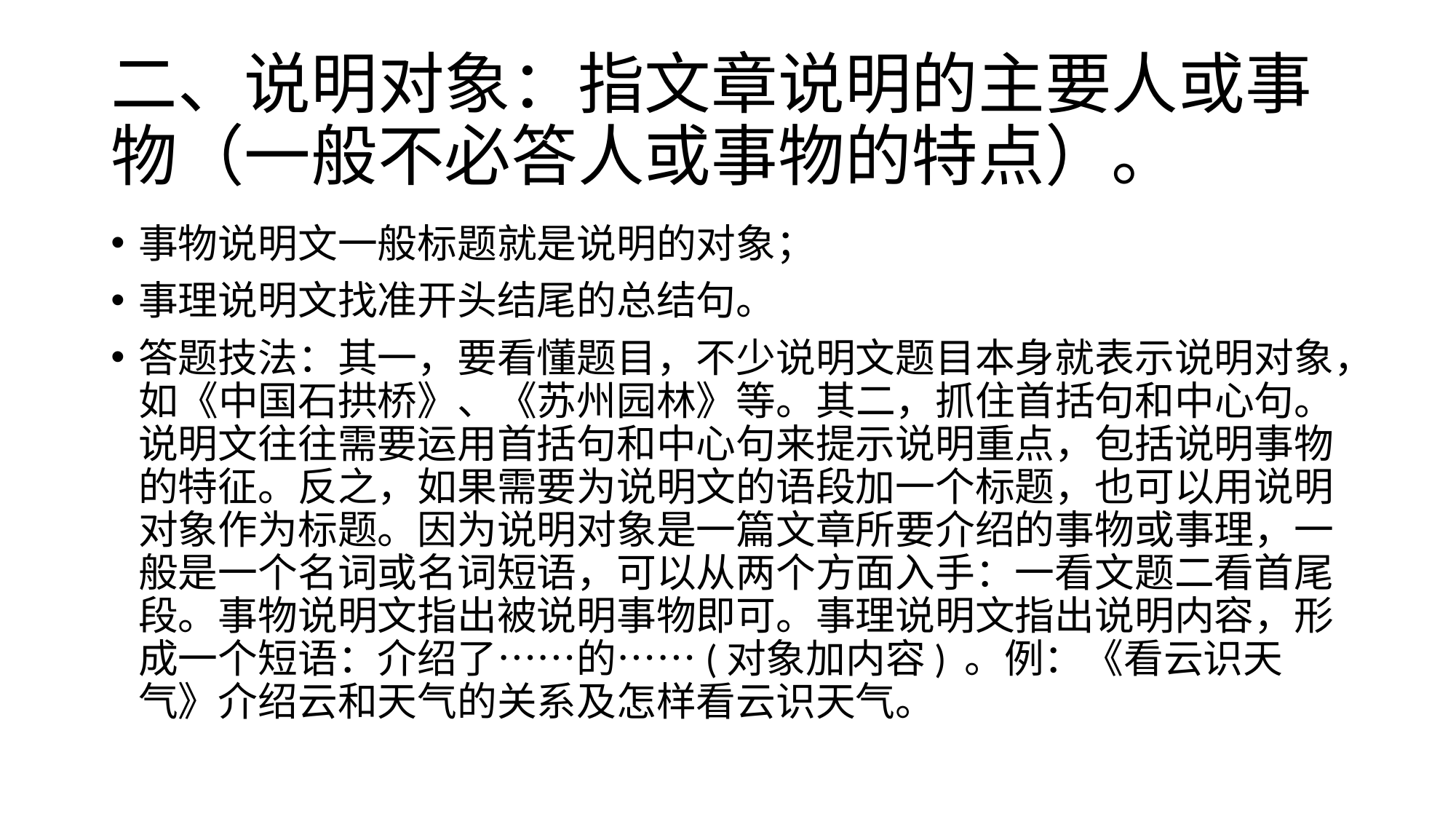

# 二、说明对象：指文章说明的主要人或事物（一般不必答人或事物的特点）。
事物说明文一般标题就是说明的对象；
事理说明文找准开头结尾的总结句。
答题技法：其一，要看懂题目，不少说明文题目本身就表示说明对象，如《中国石拱桥》、《苏州园林》等。其二，抓住首括句和中心句。说明文往往需要运用首括句和中心句来提示说明重点，包括说明事物的特征。反之，如果需要为说明文的语段加一个标题，也可以用说明对象作为标题。因为说明对象是一篇文章所要介绍的事物或事理，一般是一个名词或名词短语，可以从两个方面入手：一看文题二看首尾段。事物说明文指出被说明事物即可。事理说明文指出说明内容，形成一个短语：介绍了……的……(对象加内容) 。例：《看云识天气》介绍云和天气的关系及怎样看云识天气。